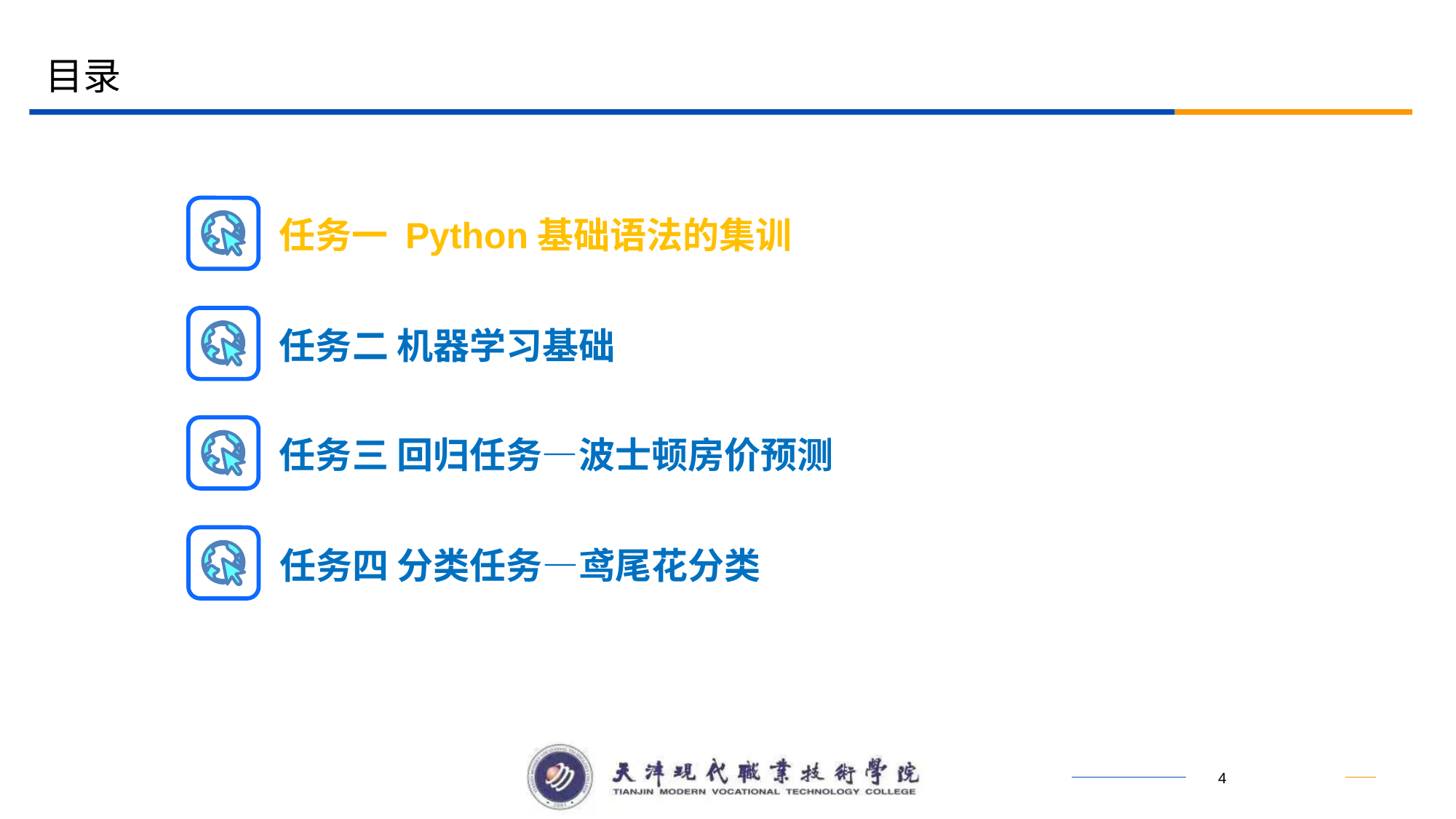

目录

任务一 Python基础语法的集训

任务二 机器学习基础

任务三 回归任务—波士顿房价预测

任务四 分类任务—鸢尾花分类